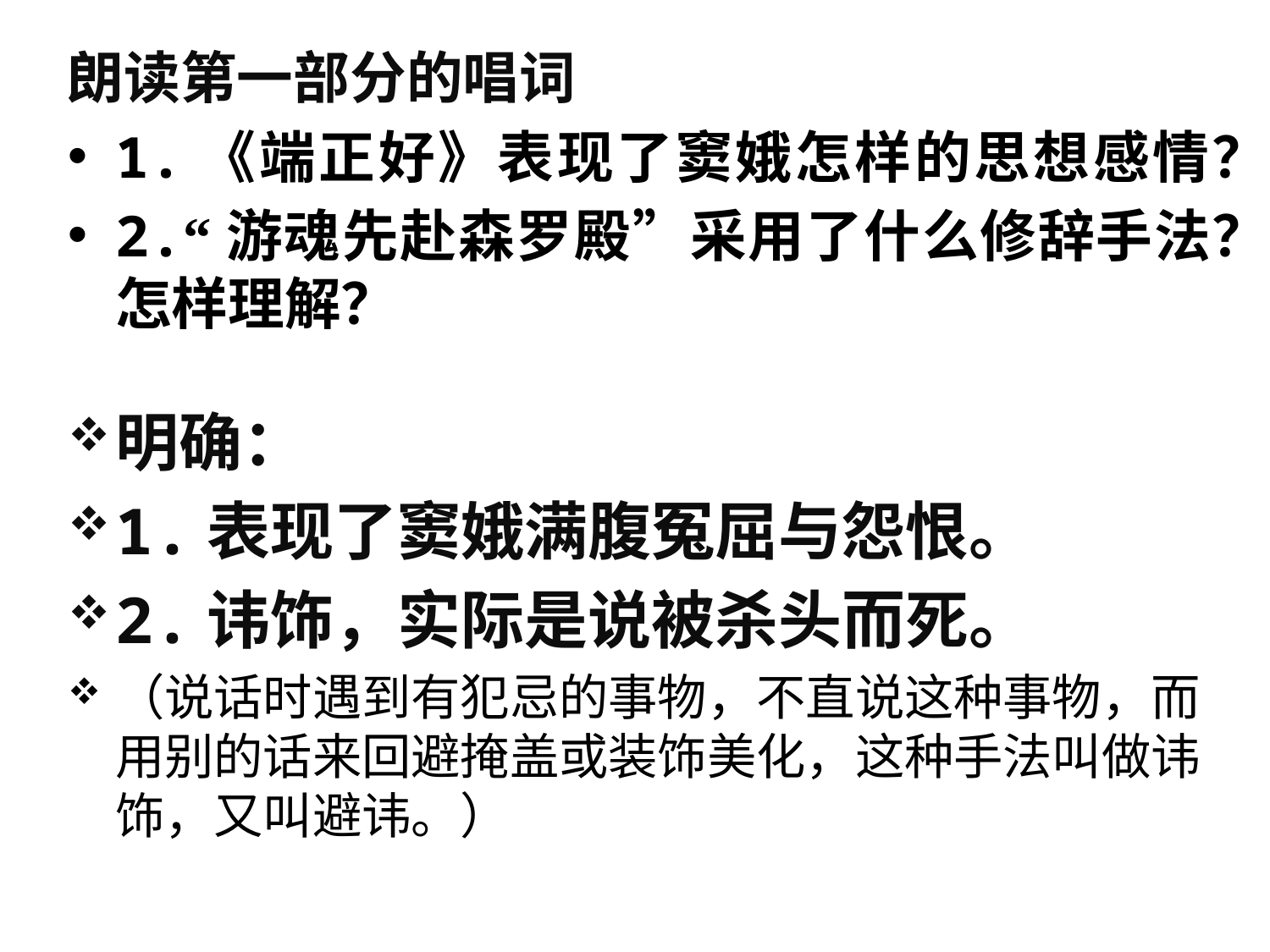

# 朗读第一部分的唱词
1.《端正好》表现了窦娥怎样的思想感情？
2.“游魂先赴森罗殿”采用了什么修辞手法？怎样理解？
明确：
1.表现了窦娥满腹冤屈与怨恨。
2.讳饰，实际是说被杀头而死。
（说话时遇到有犯忌的事物，不直说这种事物，而用别的话来回避掩盖或装饰美化，这种手法叫做讳饰，又叫避讳。）